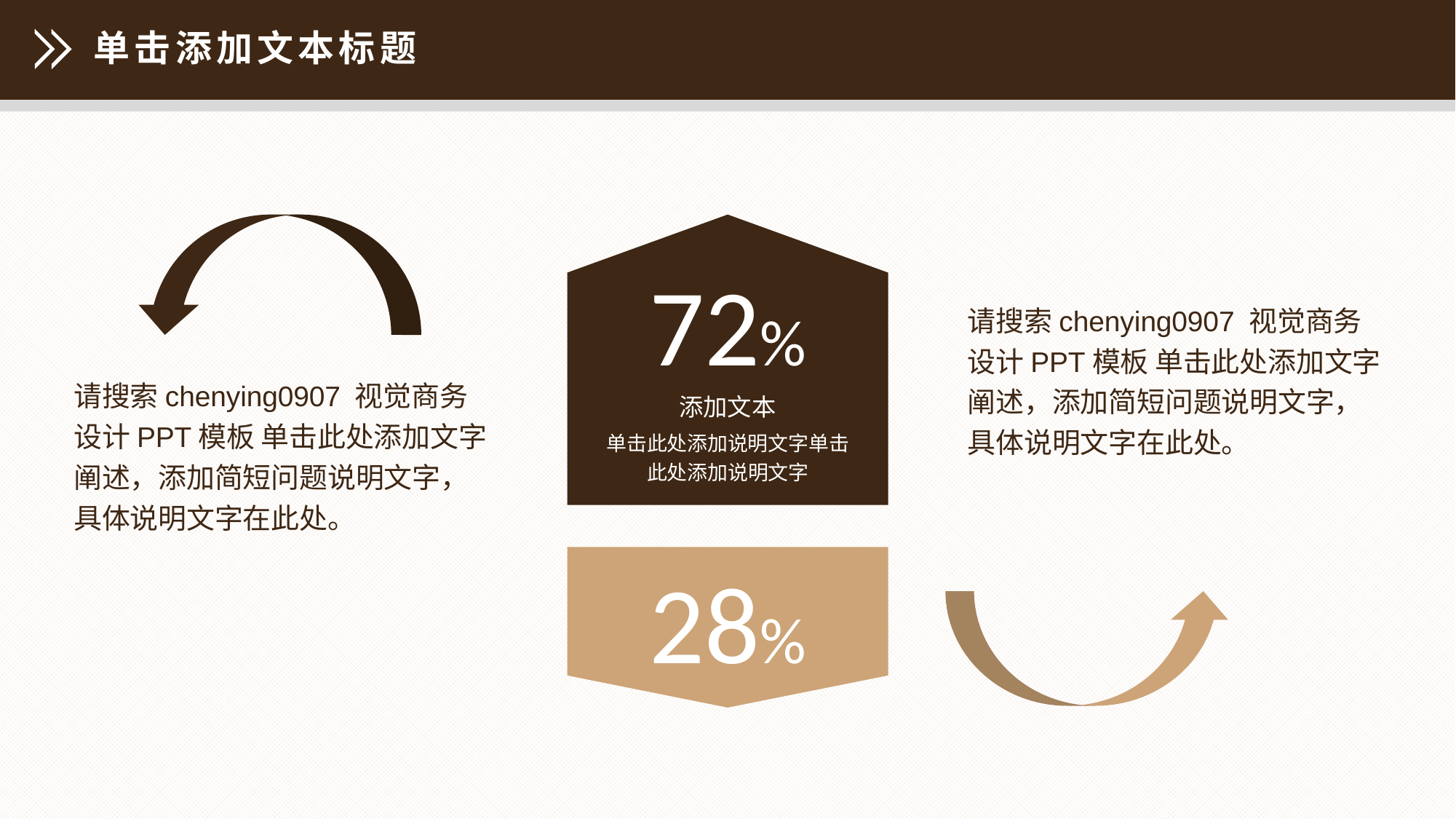

单击添加文本标题

72%
请搜索chenying0907 视觉商务设计PPT模板 单击此处添加文字阐述，添加简短问题说明文字，具体说明文字在此处。
请搜索chenying0907 视觉商务设计PPT模板 单击此处添加文字阐述，添加简短问题说明文字，具体说明文字在此处。
添加文本
单击此处添加说明文字单击此处添加说明文字

28%